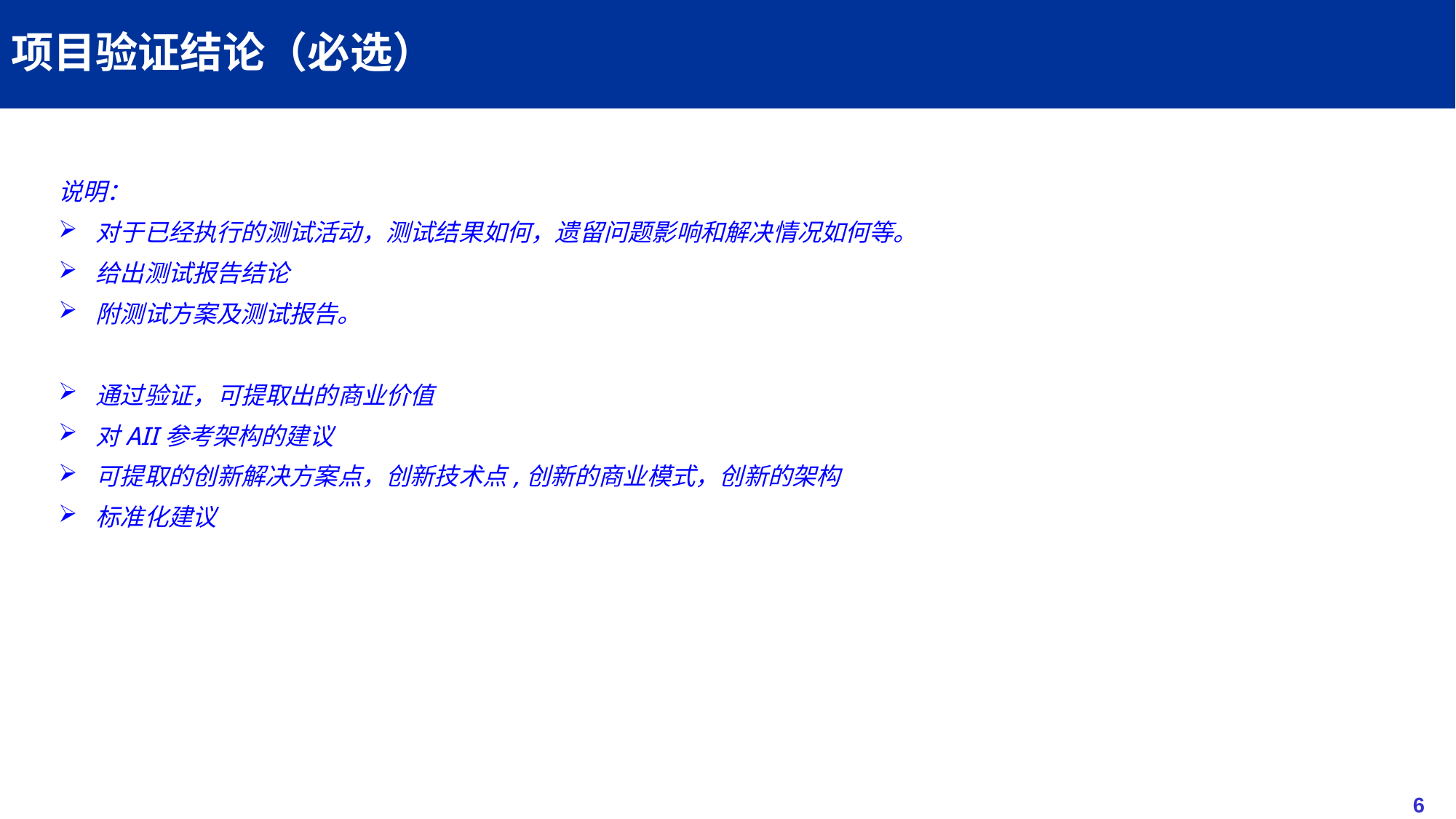

# 项目验证结论（必选）
说明：
对于已经执行的测试活动，测试结果如何，遗留问题影响和解决情况如何等。
给出测试报告结论
附测试方案及测试报告。

通过验证，可提取出的商业价值
对AII参考架构的建议
可提取的创新解决方案点，创新技术点,创新的商业模式，创新的架构
标准化建议